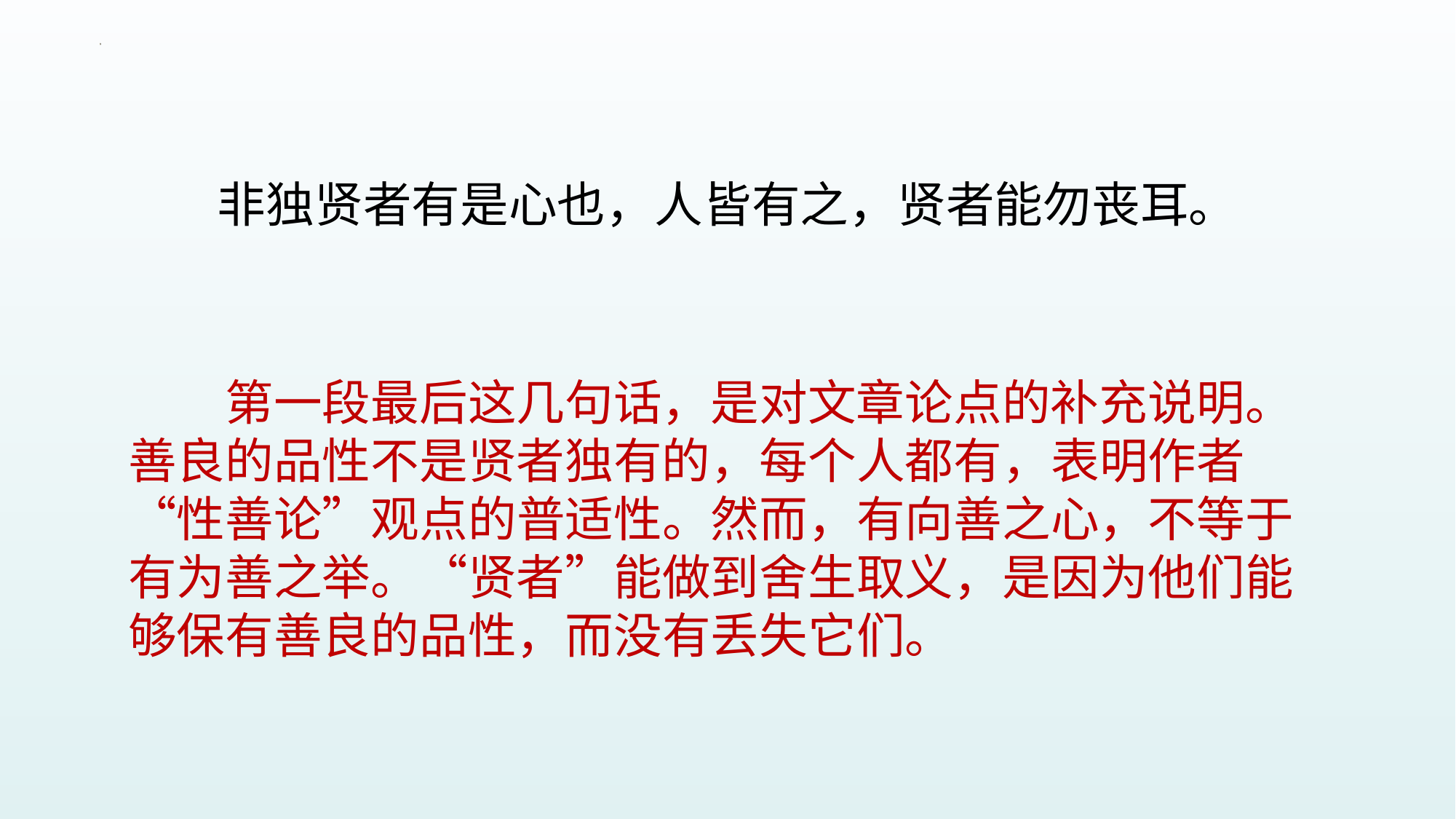

非独贤者有是心也，人皆有之，贤者能勿丧耳。
第一段最后这几句话，是对文章论点的补充说明。善良的品性不是贤者独有的，每个人都有，表明作者“性善论”观点的普适性。然而，有向善之心，不等于有为善之举。“贤者”能做到舍生取义，是因为他们能够保有善良的品性，而没有丢失它们。